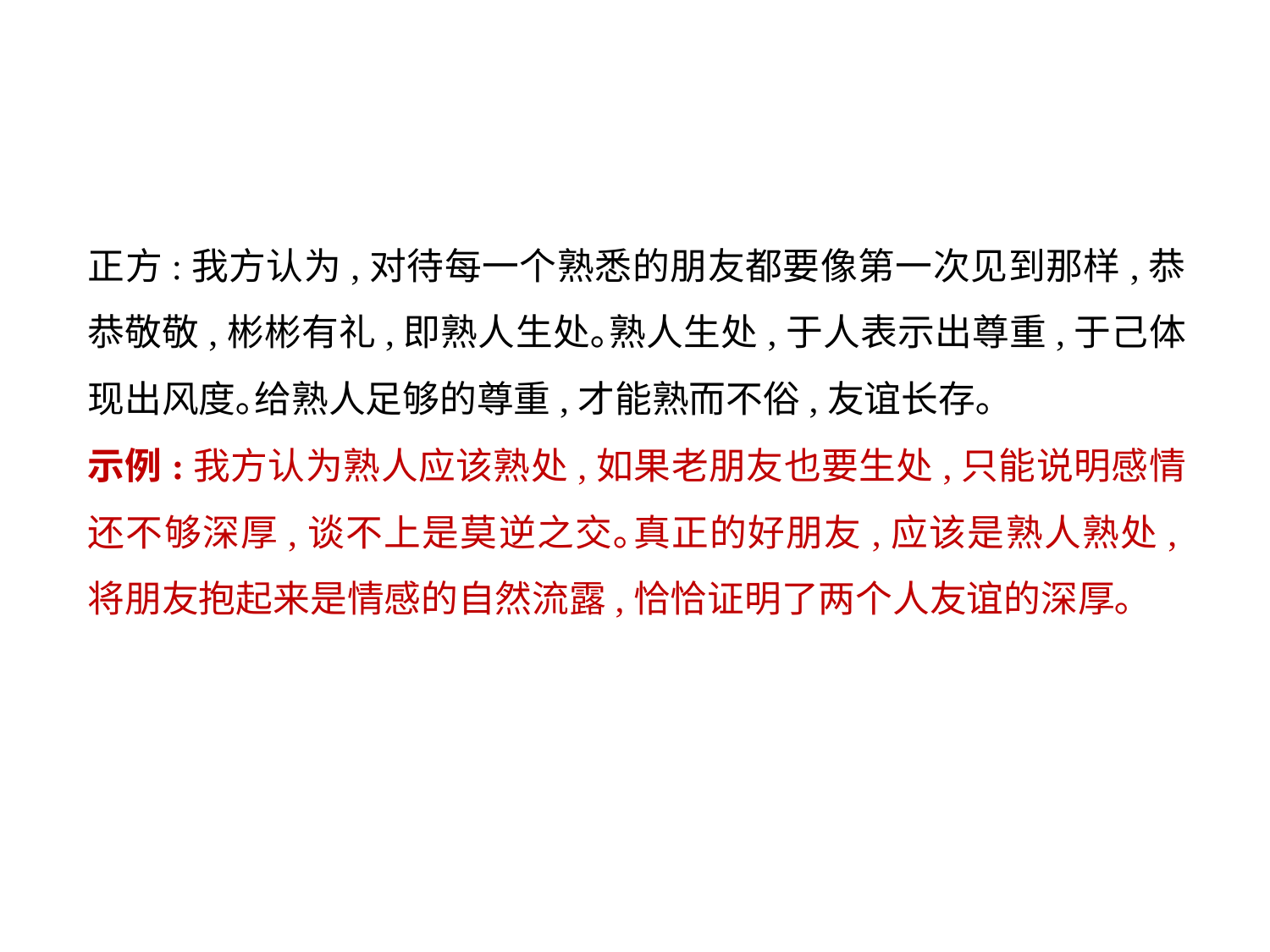

正方:我方认为,对待每一个熟悉的朋友都要像第一次见到那样,恭恭敬敬,彬彬有礼,即熟人生处｡熟人生处,于人表示出尊重,于己体现出风度｡给熟人足够的尊重,才能熟而不俗,友谊长存｡
示例:我方认为熟人应该熟处,如果老朋友也要生处,只能说明感情还不够深厚,谈不上是莫逆之交｡真正的好朋友,应该是熟人熟处,将朋友抱起来是情感的自然流露,恰恰证明了两个人友谊的深厚｡